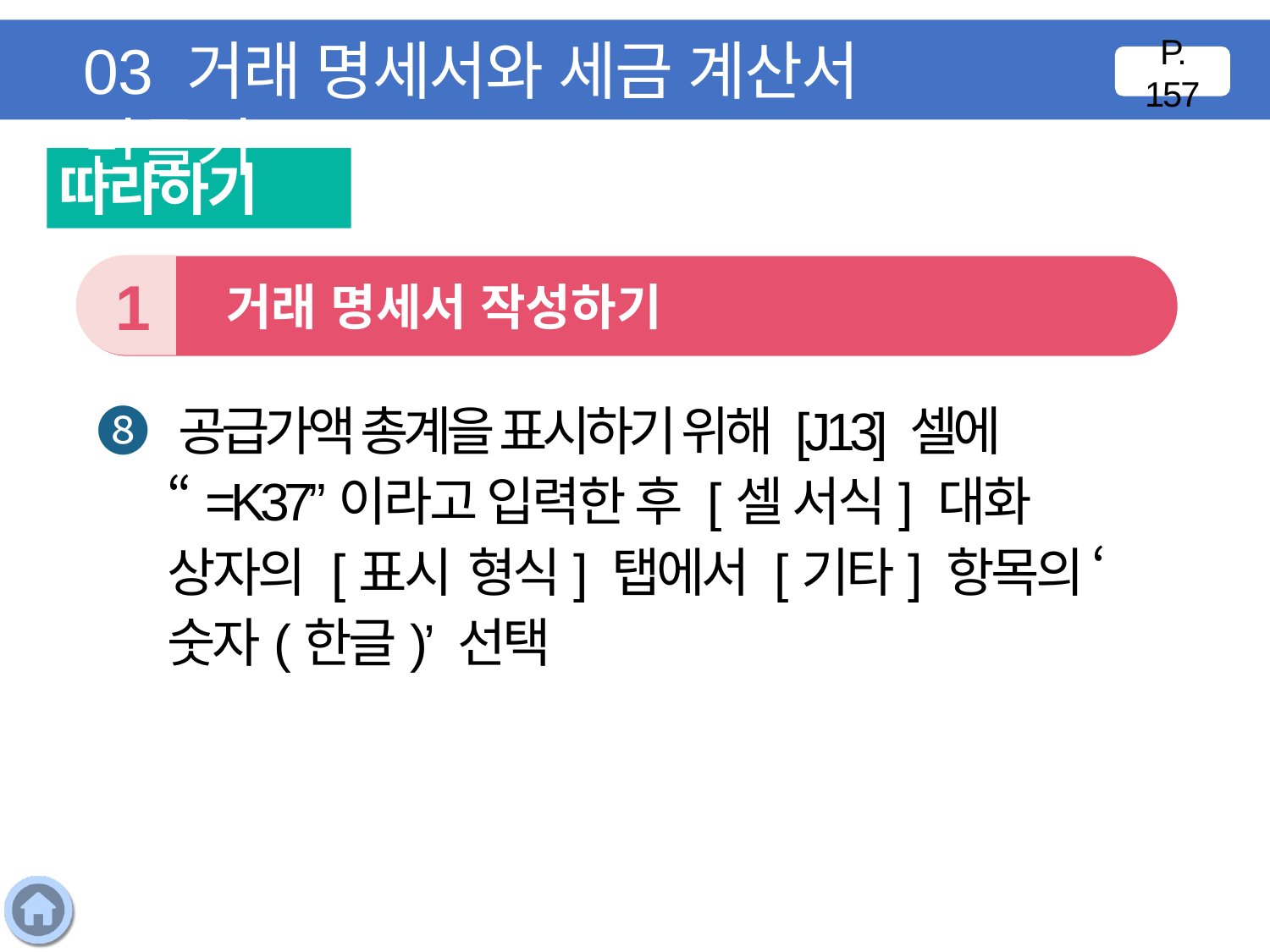

03 거래 명세서와 세금 계산서 만들기
P. 157
따라하기
1
        거래 명세서 작성하기
❽ 공급가액 총계을 표시하기 위해 [J13] 셀에 “=K37”이라고 입력한 후 [셀 서식] 대화 상자의 [표시 형식] 탭에서 [기타] 항목의 ‘숫자(한글)’ 선택